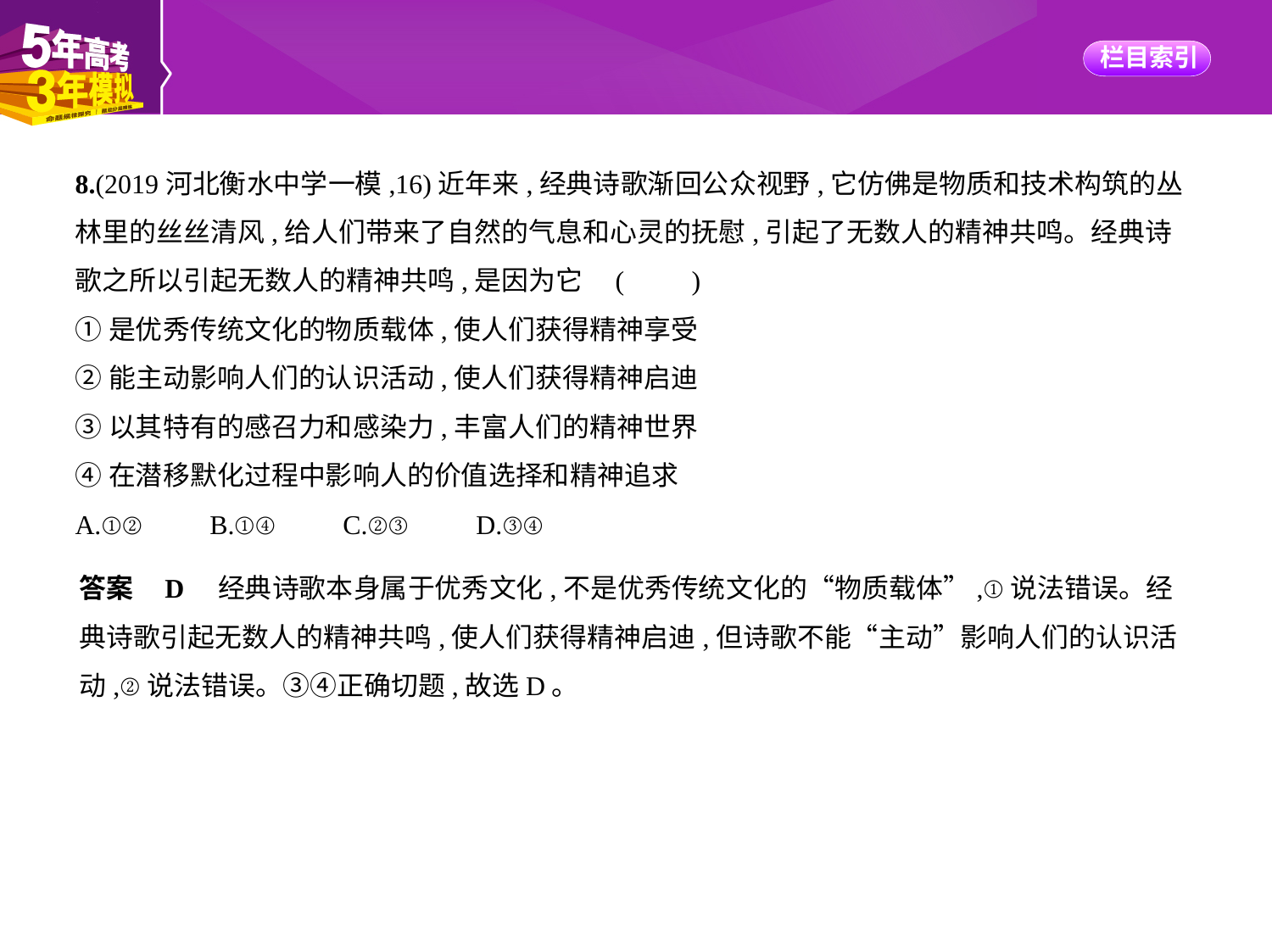

8.(2019河北衡水中学一模,16)近年来,经典诗歌渐回公众视野,它仿佛是物质和技术构筑的丛
林里的丝丝清风,给人们带来了自然的气息和心灵的抚慰,引起了无数人的精神共鸣。经典诗
歌之所以引起无数人的精神共鸣,是因为它 (　　)
①是优秀传统文化的物质载体,使人们获得精神享受
②能主动影响人们的认识活动,使人们获得精神启迪
③以其特有的感召力和感染力,丰富人们的精神世界
④在潜移默化过程中影响人的价值选择和精神追求
A.①②　　B.①④　　C.②③　　D.③④
答案    D　经典诗歌本身属于优秀文化,不是优秀传统文化的“物质载体”,①说法错误。经
典诗歌引起无数人的精神共鸣,使人们获得精神启迪,但诗歌不能“主动”影响人们的认识活
动,②说法错误。③④正确切题,故选D。